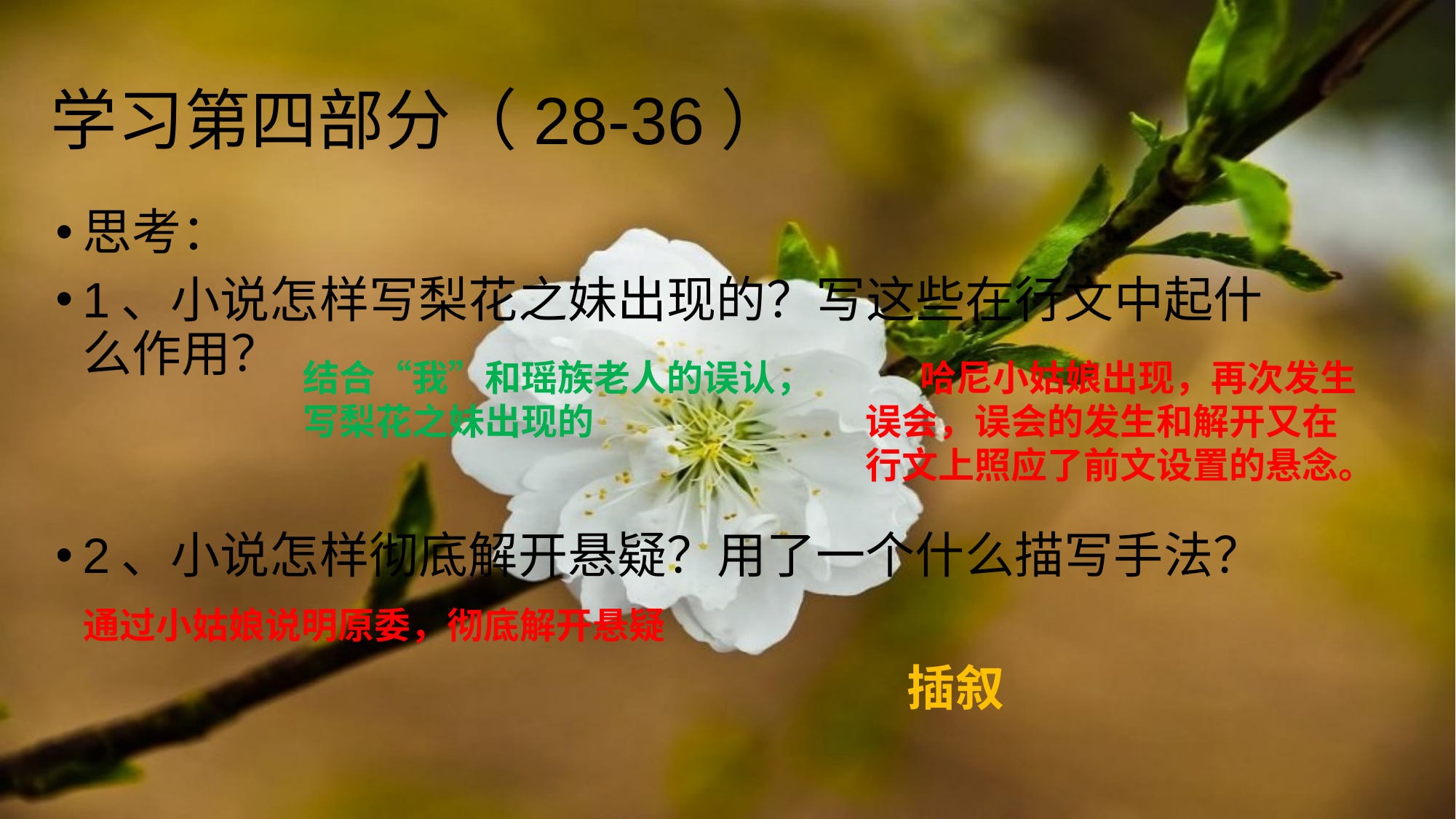

# 学习第四部分（28-36）
思考：
1、小说怎样写梨花之妹出现的？写这些在行文中起什么作用？

2、小说怎样彻底解开悬疑？用了一个什么描写手法？

结合“我”和瑶族老人的误认，写梨花之妹出现的
哈尼小姑娘出现，再次发生误会，误会的发生和解开又在行文上照应了前文设置的悬念。
通过小姑娘说明原委，彻底解开悬疑
插叙